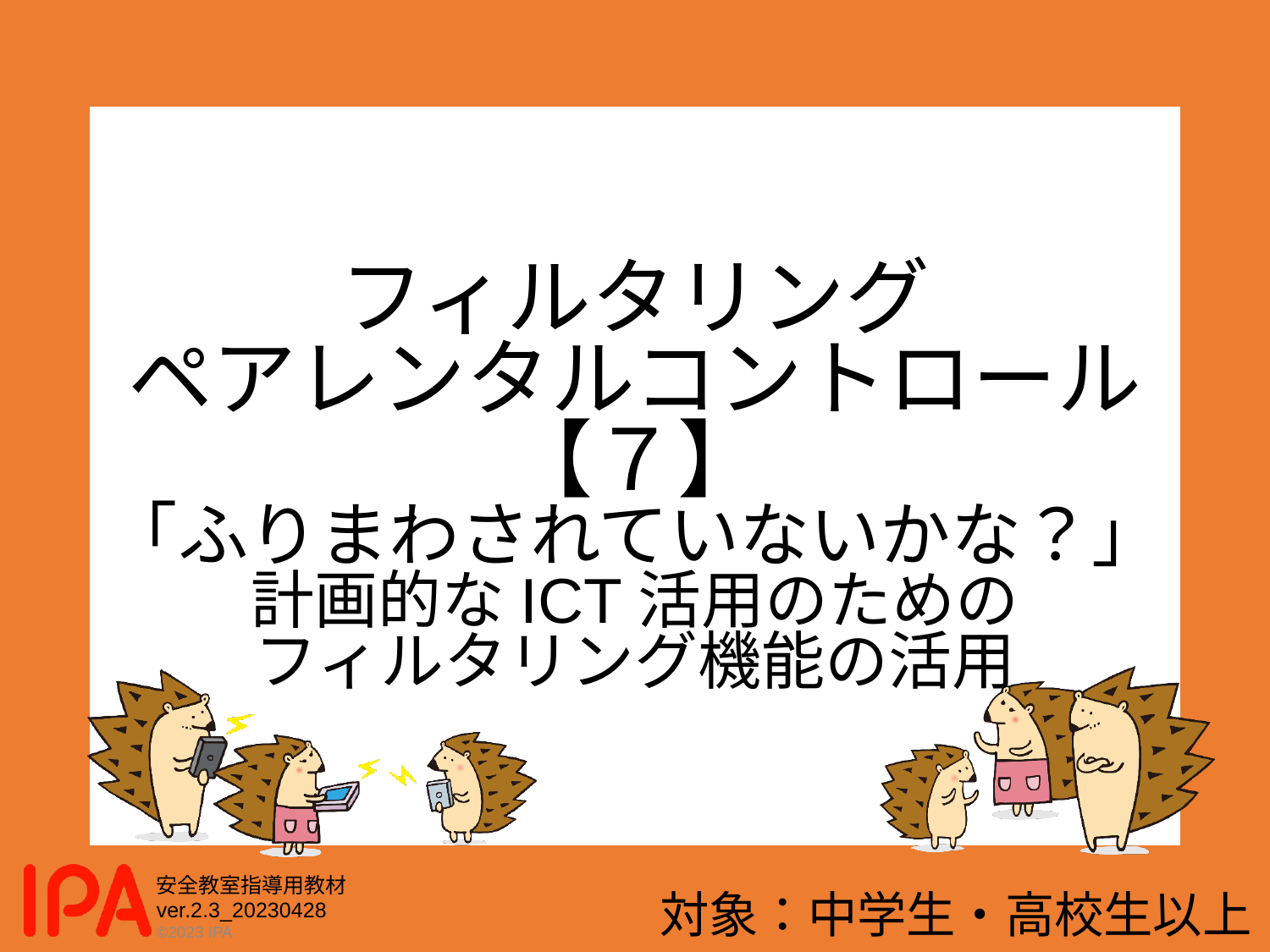

# フィルタリング ペアレンタルコントロール【７】 「ふりまわされていないかな？」 計画的なICT活用のための フィルタリング機能の活用
対象：中学生・高校生以上